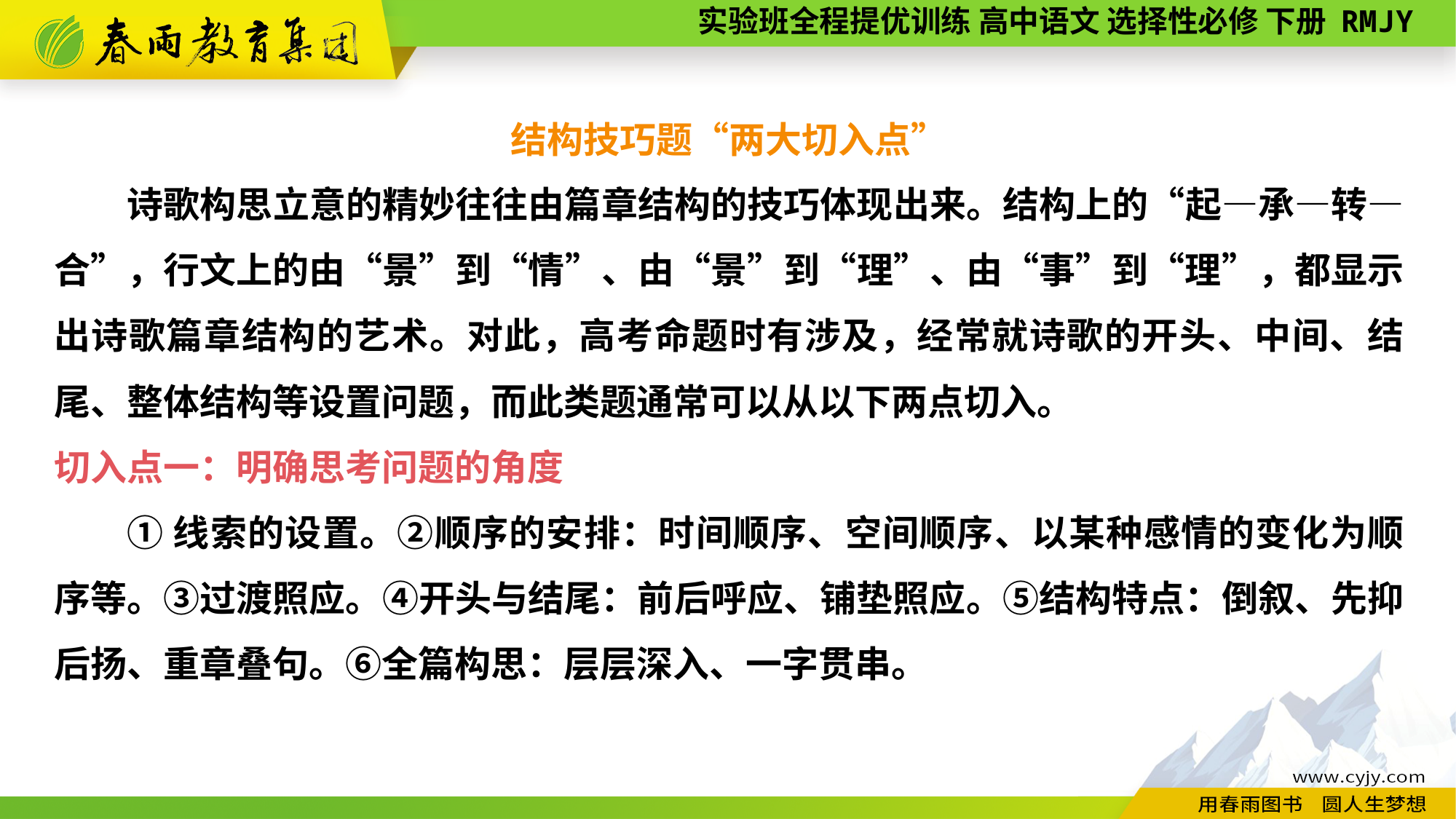

结构技巧题“两大切入点”
诗歌构思立意的精妙往往由篇章结构的技巧体现出来。结构上的“起—承—转—合”，行文上的由“景”到“情”、由“景”到“理”、由“事”到“理”，都显示出诗歌篇章结构的艺术。对此，高考命题时有涉及，经常就诗歌的开头、中间、结尾、整体结构等设置问题，而此类题通常可以从以下两点切入。
切入点一：明确思考问题的角度
①线索的设置。②顺序的安排：时间顺序、空间顺序、以某种感情的变化为顺序等。③过渡照应。④开头与结尾：前后呼应、铺垫照应。⑤结构特点：倒叙、先抑后扬、重章叠句。⑥全篇构思：层层深入、一字贯串。